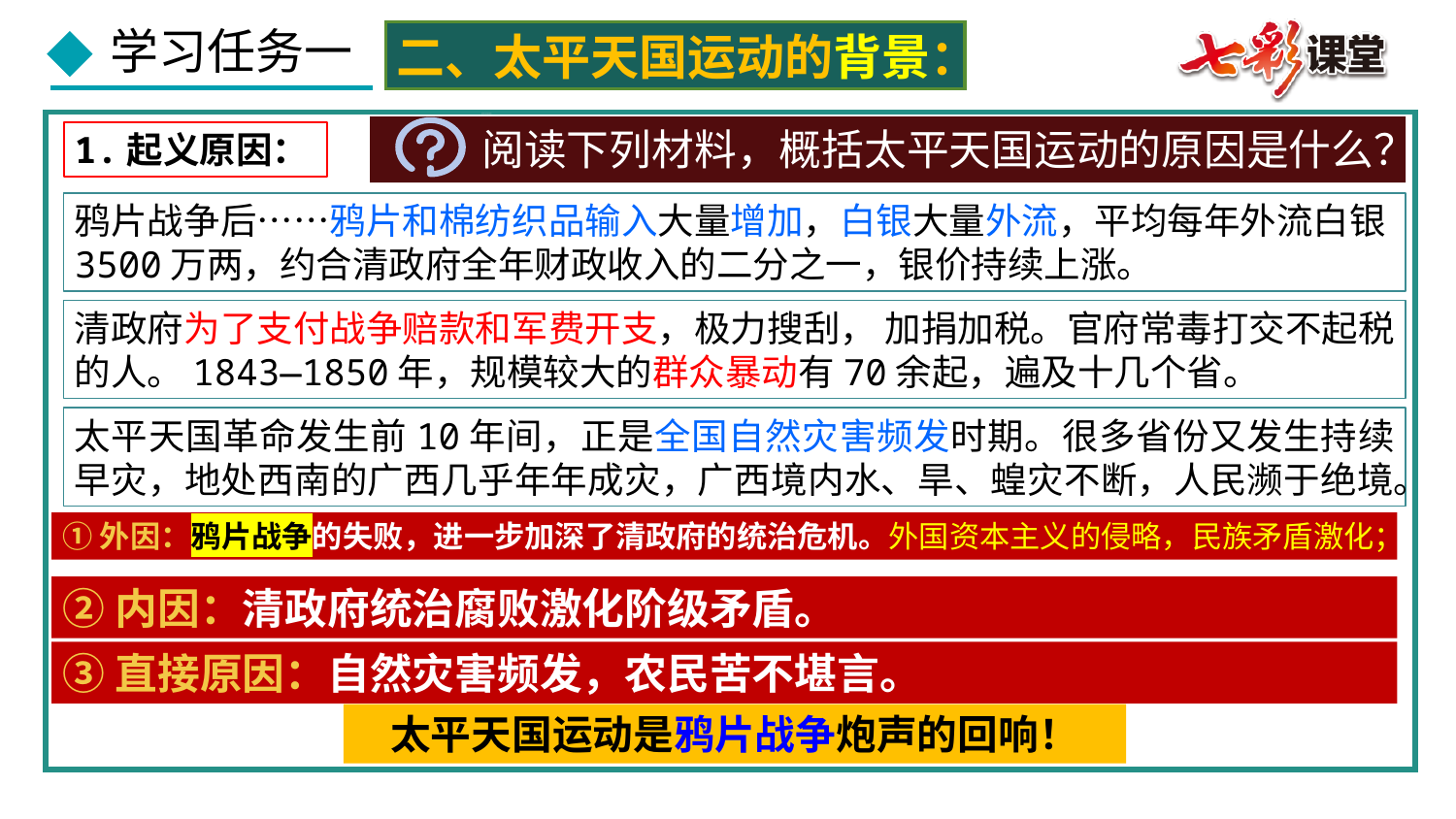

二、太平天国运动的背景：
阅读下列材料，概括太平天国运动的原因是什么？

1.起义原因：
鸦片战争后……鸦片和棉纺织品输入大量增加，白银大量外流，平均每年外流白银3500万两，约合清政府全年财政收入的二分之一，银价持续上涨。
清政府为了支付战争赔款和军费开支，极力搜刮， 加捐加税。官府常毒打交不起税的人。1843—1850年，规模较大的群众暴动有70余起，遍及十几个省。
太平天国革命发生前10年间，正是全国自然灾害频发时期。很多省份又发生持续早灾，地处西南的广西几乎年年成灾，广西境内水、旱、蝗灾不断，人民濒于绝境。
①外因：鸦片战争的失败，进一步加深了清政府的统治危机。外国资本主义的侵略，民族矛盾激化；
②内因：清政府统治腐败激化阶级矛盾。
③直接原因：自然灾害频发，农民苦不堪言。
太平天国运动是鸦片战争炮声的回响！